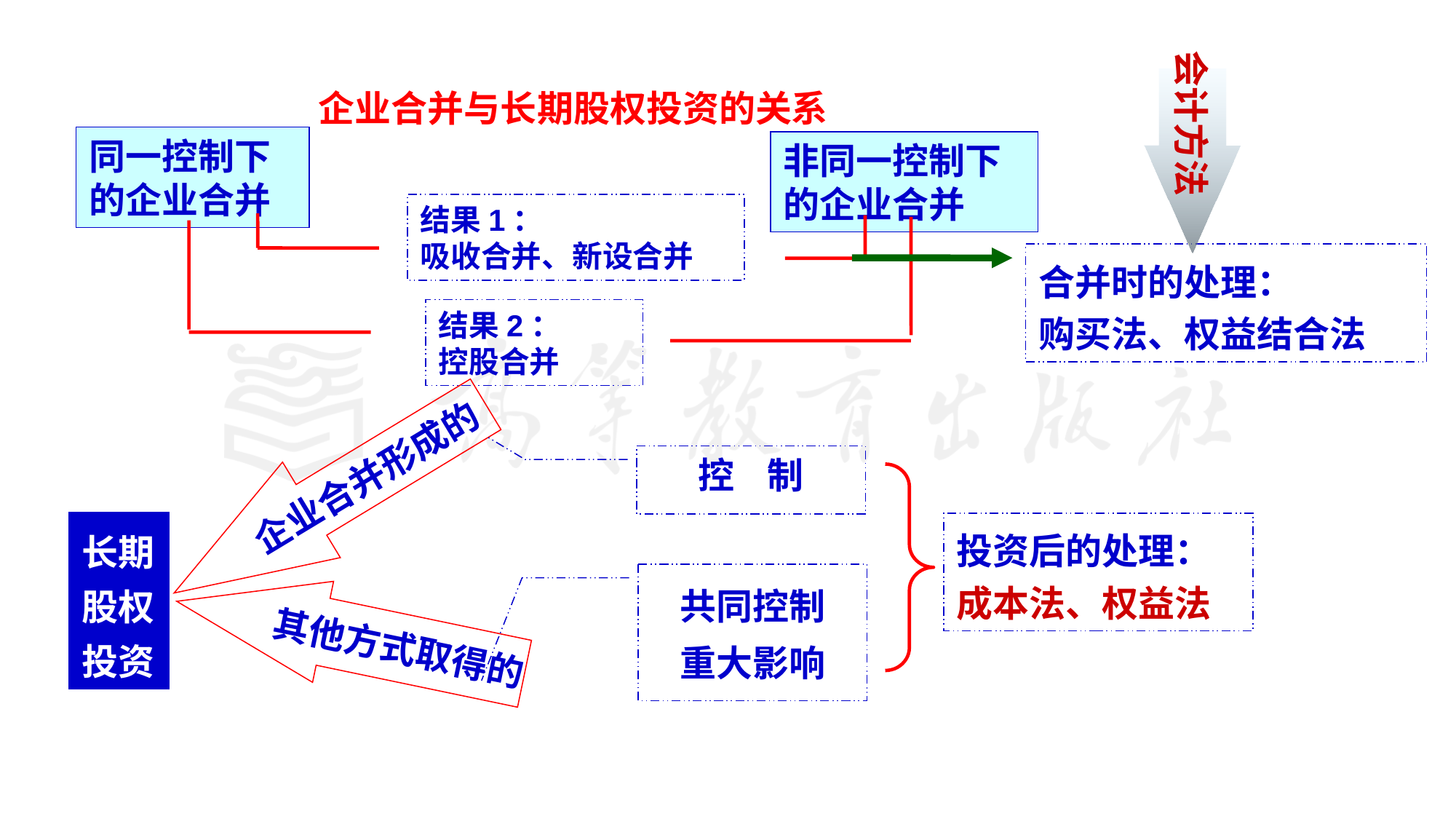

会计方法
企业合并与长期股权投资的关系
同一控制下的企业合并
非同一控制下的企业合并
结果1：
吸收合并、新设合并

合并时的处理：
购买法、权益结合法

结果2：
控股合并

企业合并形成的
控    制

长期股权投资
投资后的处理：
成本法、权益法
共同控制
重大影响
其他方式取得的